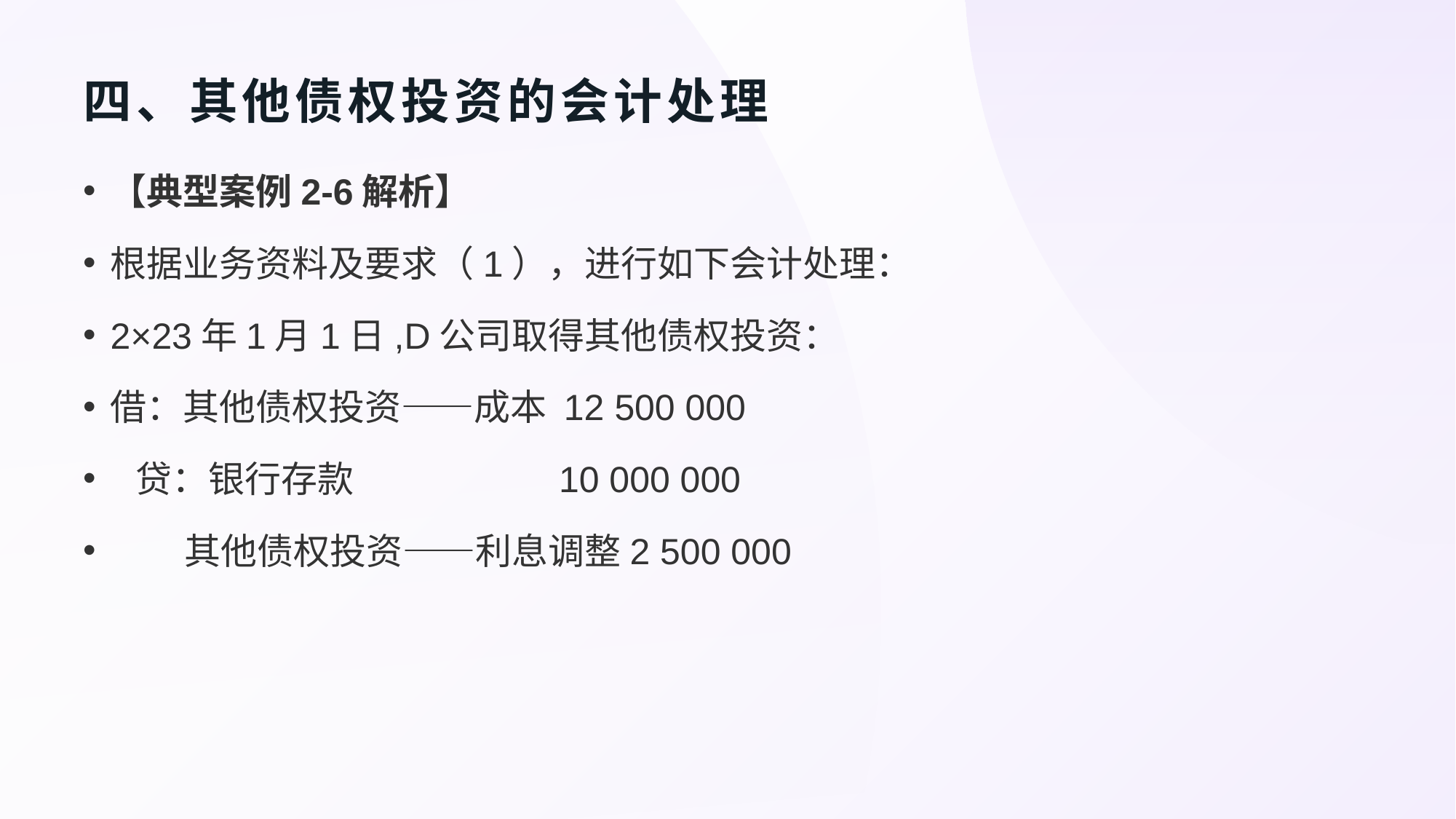

# 四、其他债权投资的会计处理
【典型案例2-6解析】
根据业务资料及要求（1），进行如下会计处理：
2×23年1月1日,D公司取得其他债权投资：
借：其他债权投资——成本 12 500 000
  贷：银行存款                        10 000 000
        其他债权投资——利息调整2 500 000